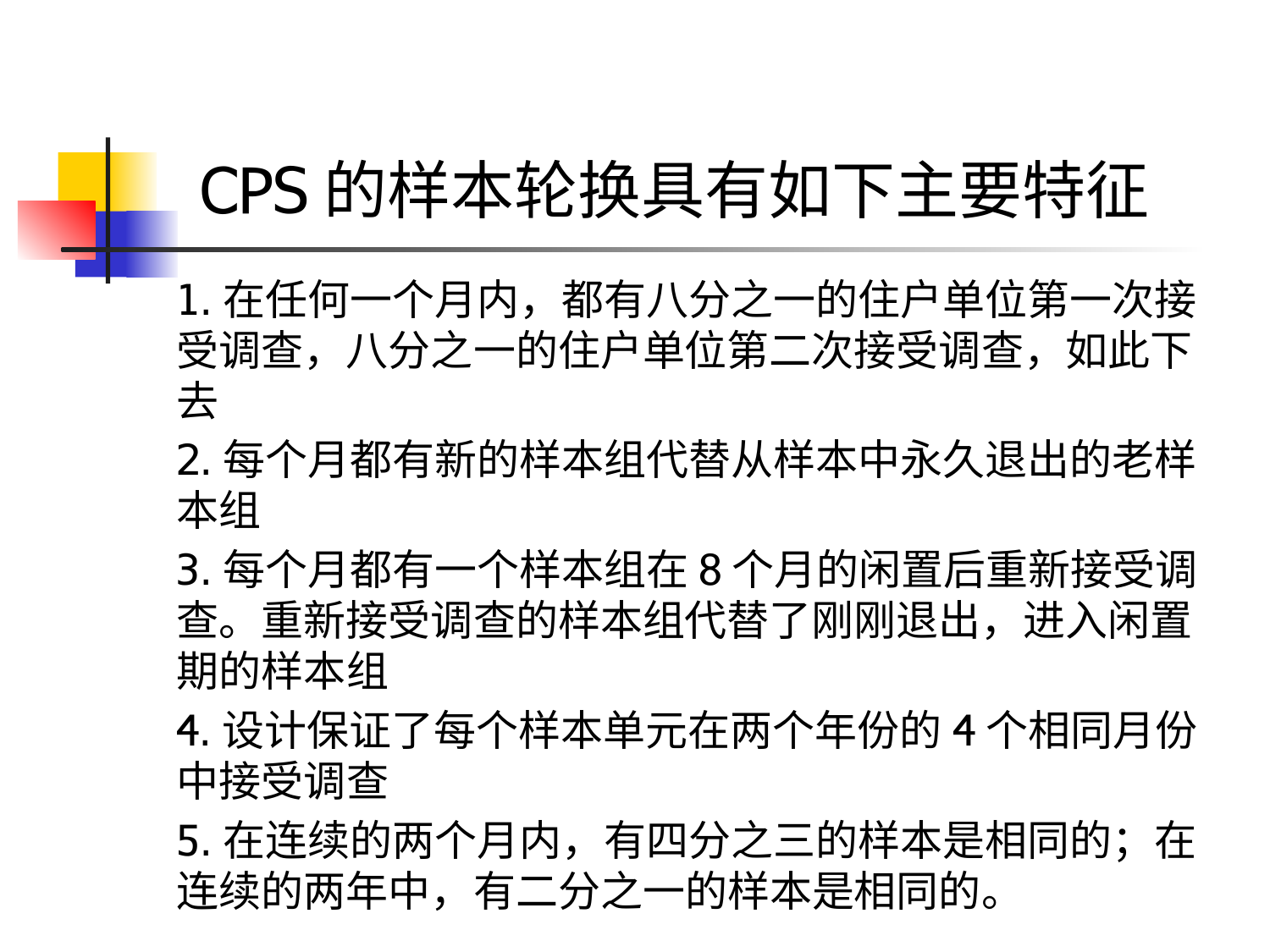

# CPS的样本轮换具有如下主要特征
1.在任何一个月内，都有八分之一的住户单位第一次接受调查，八分之一的住户单位第二次接受调查，如此下去
2.每个月都有新的样本组代替从样本中永久退出的老样本组
3.每个月都有一个样本组在8个月的闲置后重新接受调查。重新接受调查的样本组代替了刚刚退出，进入闲置期的样本组
4.设计保证了每个样本单元在两个年份的4个相同月份中接受调查
5.在连续的两个月内，有四分之三的样本是相同的；在连续的两年中，有二分之一的样本是相同的。